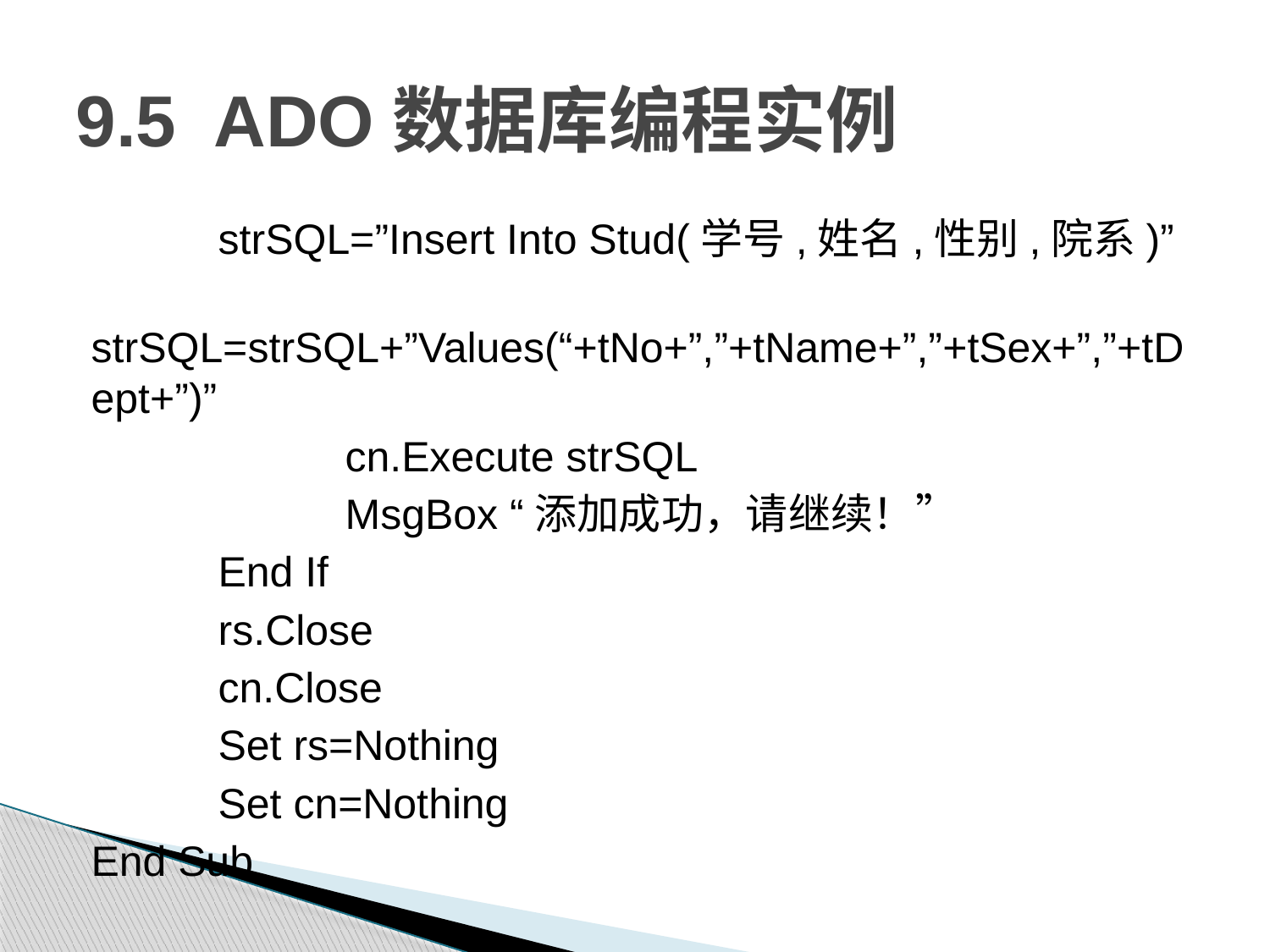

# 9.5  ADO数据库编程实例
	strSQL=”Insert Into Stud(学号,姓名,性别,院系)”
	strSQL=strSQL+”Values(“+tNo+”,”+tName+”,”+tSex+”,”+tDept+”)”
		cn.Execute strSQL
		MsgBox “添加成功，请继续！”
	End If
	rs.Close
	cn.Close
	Set rs=Nothing
	Set cn=Nothing
End Sub